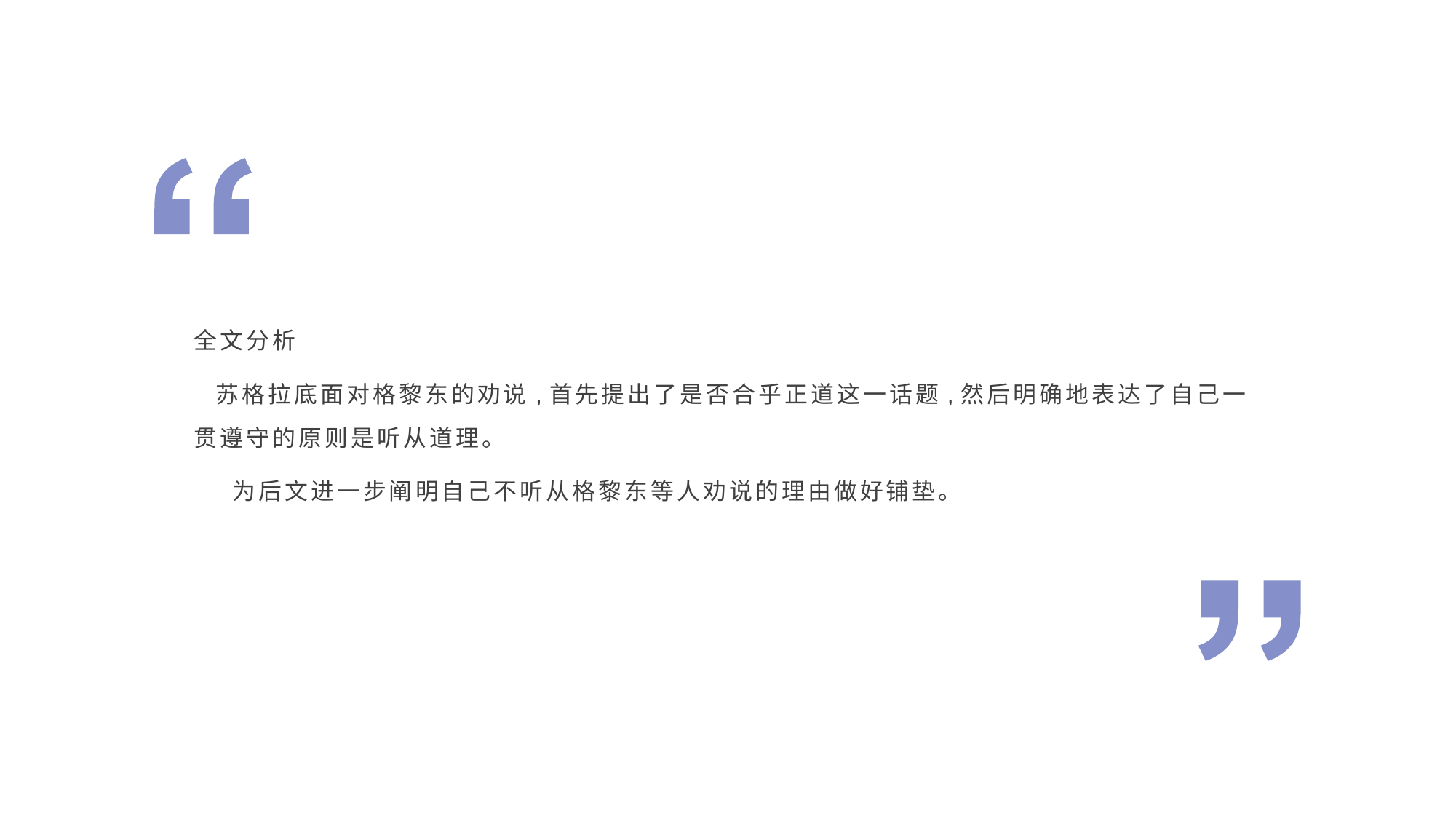

全文分析
  苏格拉底面对格黎东的劝说,首先提出了是否合乎正道这一话题,然后明确地表达了自己一贯遵守的原则是听从道理。
    为后文进一步阐明自己不听从格黎东等人劝说的理由做好铺垫。